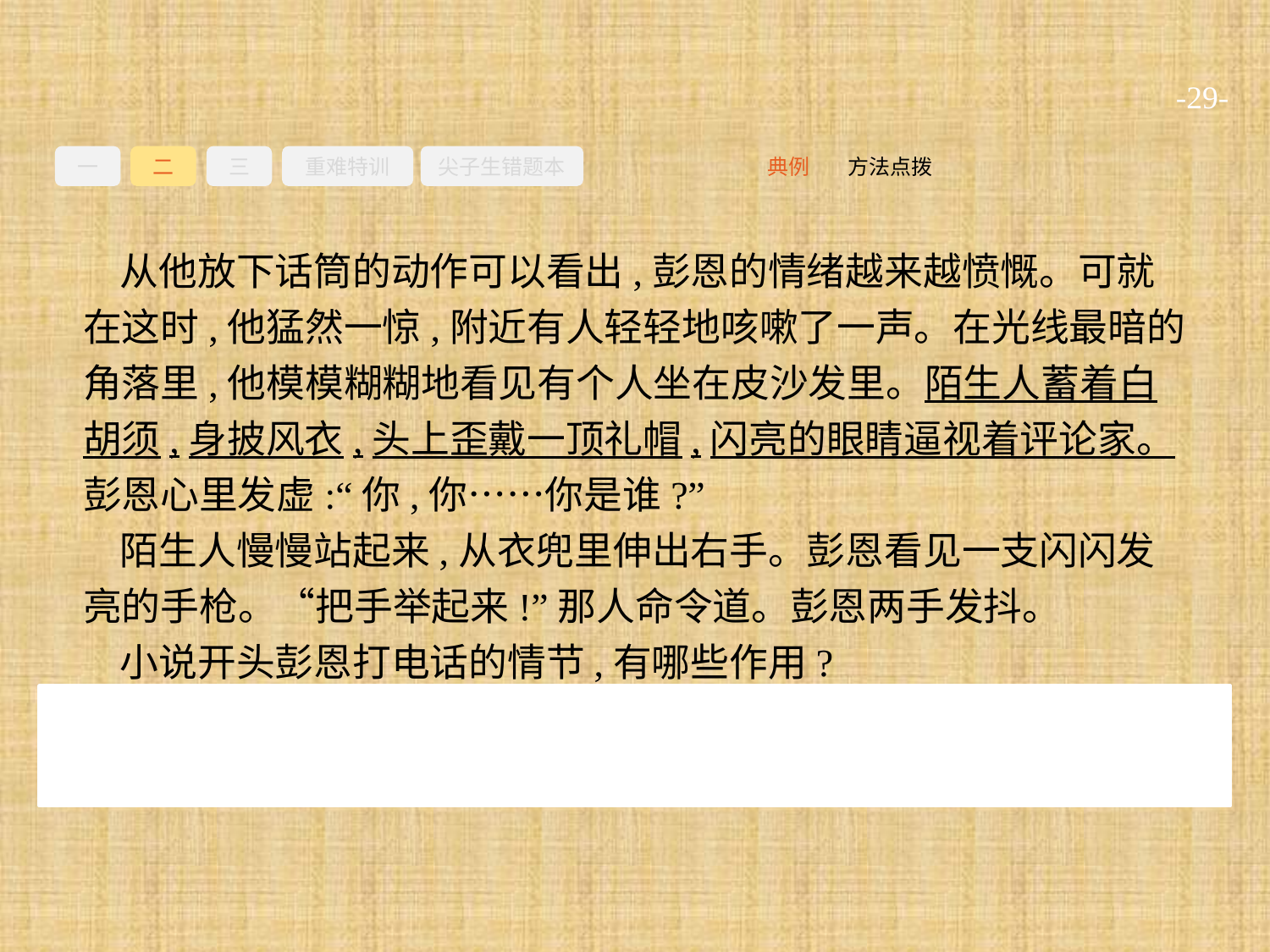

-29-
一
二
三
重难特训
尖子生错题本
方法点拨
典例
从他放下话筒的动作可以看出,彭恩的情绪越来越愤慨。可就在这时,他猛然一惊,附近有人轻轻地咳嗽了一声。在光线最暗的角落里,他模模糊糊地看见有个人坐在皮沙发里。陌生人蓄着白胡须,身披风衣,头上歪戴一顶礼帽,闪亮的眼睛逼视着评论家。彭恩心里发虚:“你,你……你是谁?”
陌生人慢慢站起来,从衣兜里伸出右手。彭恩看见一支闪闪发亮的手枪。“把手举起来!”那人命令道。彭恩两手发抖。
小说开头彭恩打电话的情节,有哪些作用?
答案:①交代故事发生的时间、地点;②点明彭恩的身份:③表现彭恩的性格特征;④为下文作铺垫。